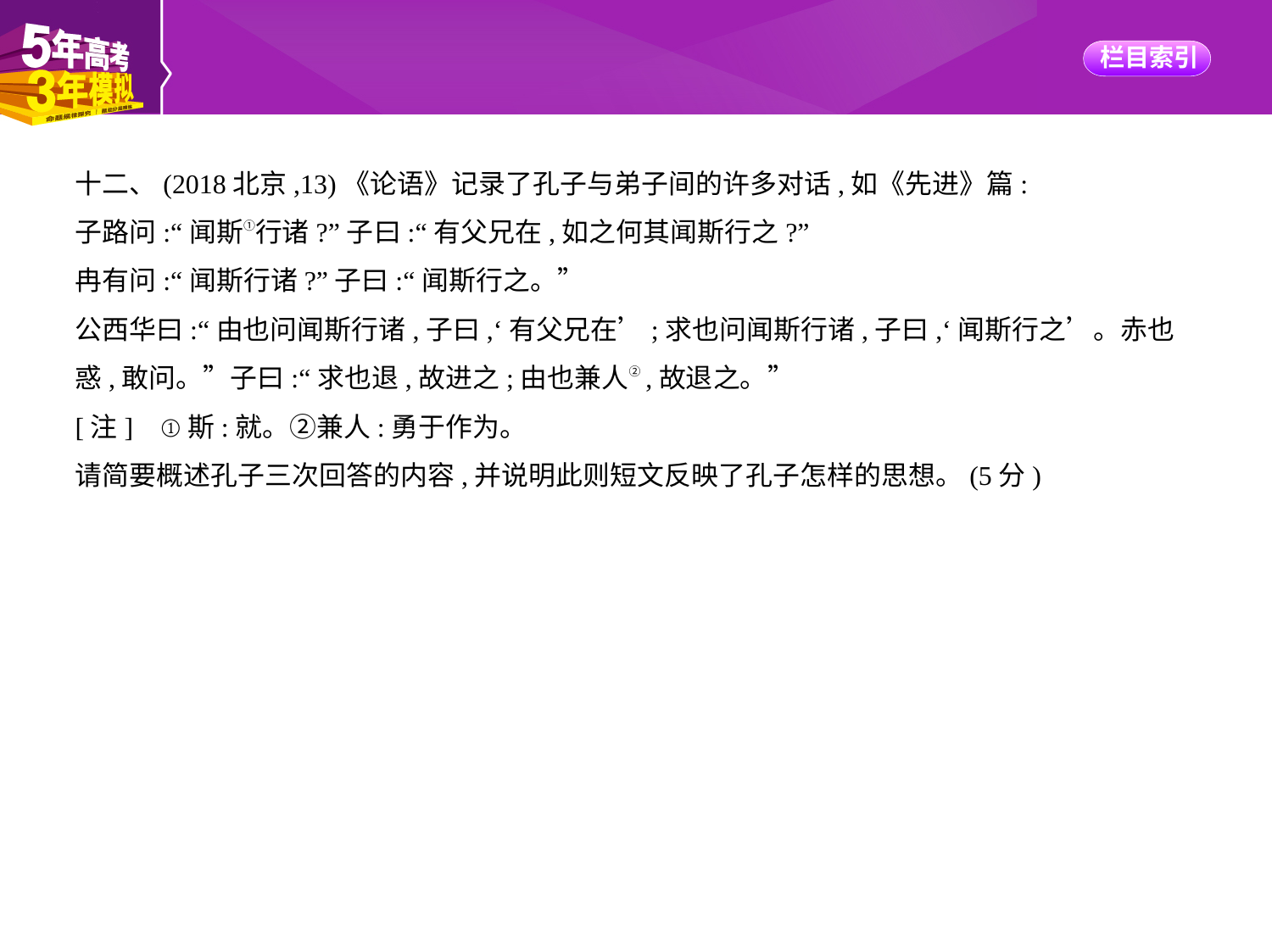

十二、(2018北京,13)《论语》记录了孔子与弟子间的许多对话,如《先进》篇:
子路问:“闻斯①行诸?”子曰:“有父兄在,如之何其闻斯行之?”
冉有问:“闻斯行诸?”子曰:“闻斯行之。”
公西华曰:“由也问闻斯行诸,子曰,‘有父兄在’;求也问闻斯行诸,子曰,‘闻斯行之’。赤也
惑,敢问。”子曰:“求也退,故进之;由也兼人②,故退之。”
[注]    ①斯:就。②兼人:勇于作为。
请简要概述孔子三次回答的内容,并说明此则短文反映了孔子怎样的思想。(5分)